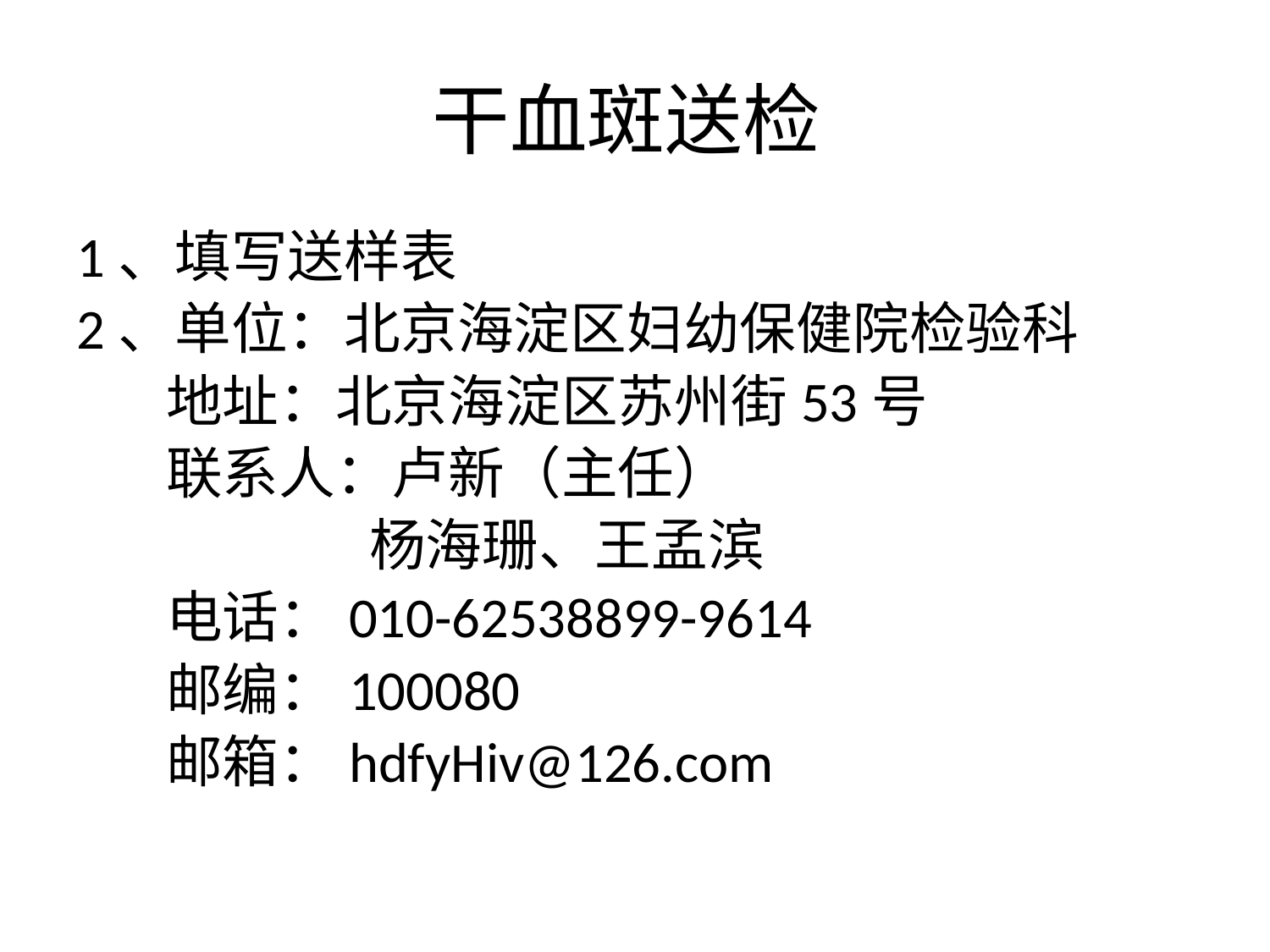

# 干血斑送检
1、填写送样表
2、单位：北京海淀区妇幼保健院检验科
      地址：北京海淀区苏州街53号
      联系人：卢新（主任）
                      杨海珊、王孟滨
      电话：010-62538899-9614
      邮编：100080
      邮箱：hdfyHiv@126.com